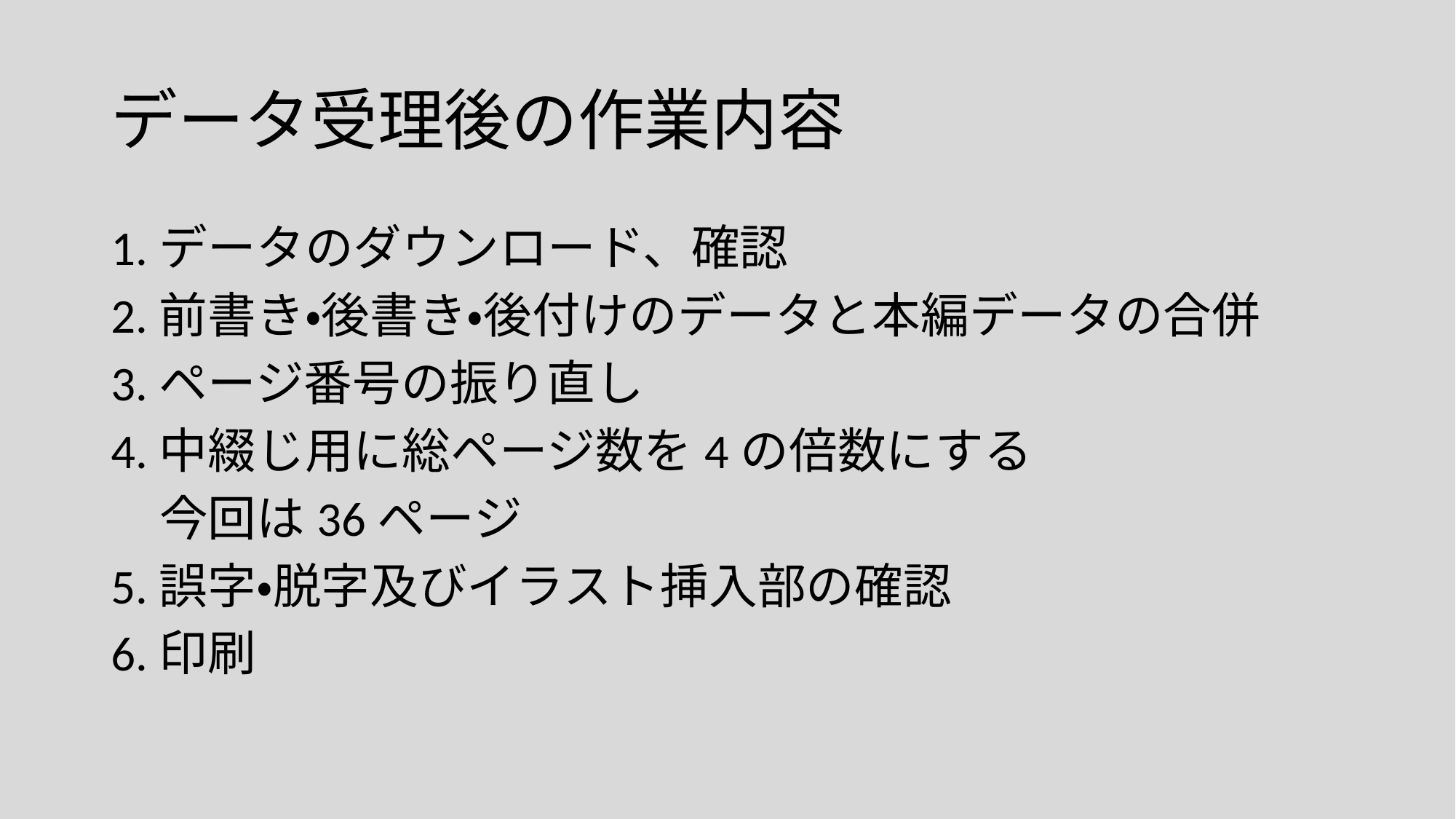

# データ受理後の作業内容
1.データのダウンロード、確認
2.前書き・後書き・後付けのデータと本編データの合併
3.ページ番号の振り直し
4.中綴じ用に総ページ数を4の倍数にする
　今回は36ページ
5.誤字・脱字及びイラスト挿入部の確認
6.印刷